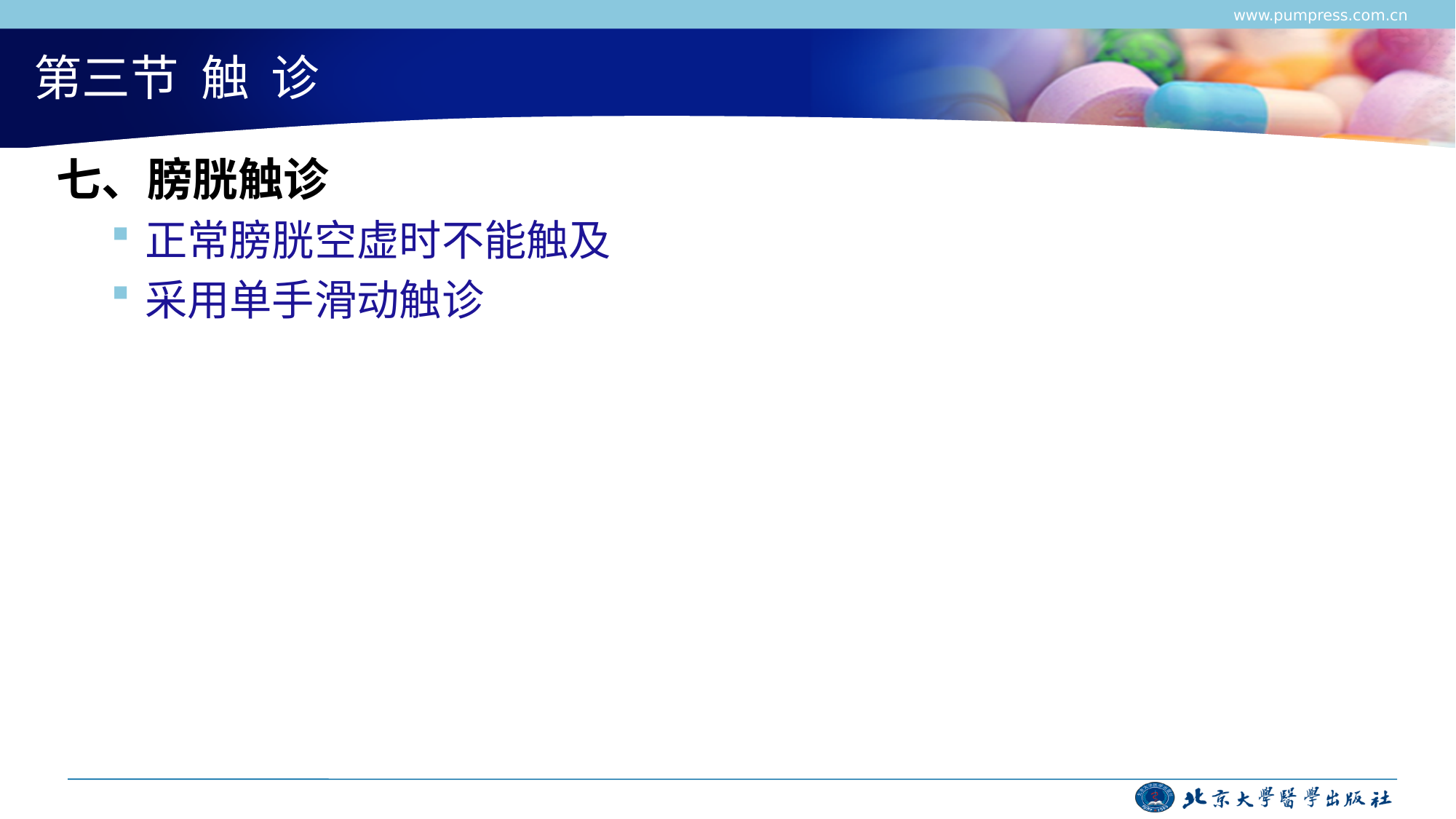

www.pumpress.com.cn
# 第三节  触  诊
七、膀胱触诊
正常膀胱空虚时不能触及
采用单手滑动触诊